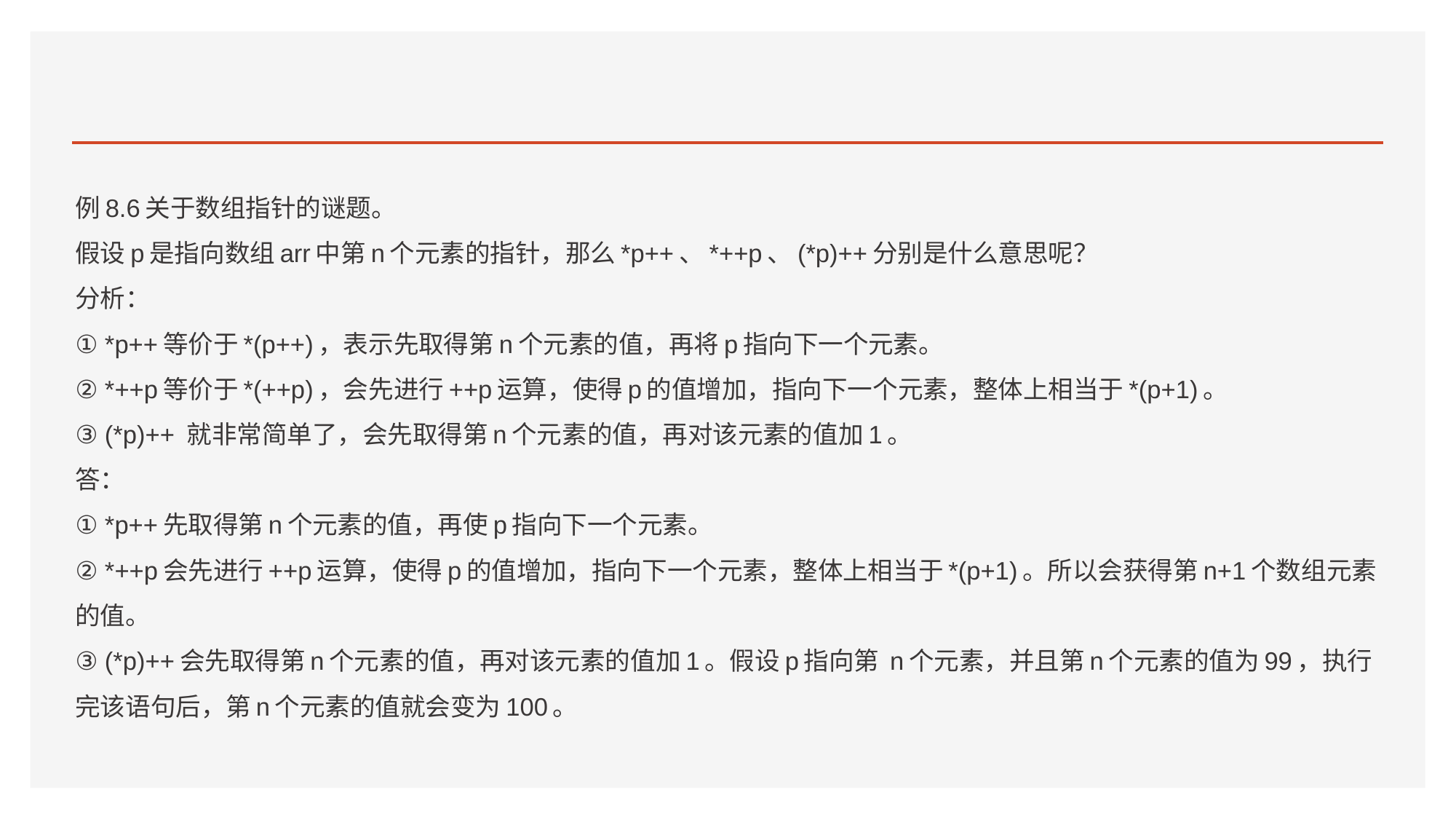

#
例8.6关于数组指针的谜题。
假设p是指向数组arr中第n个元素的指针，那么*p++、*++p、(*p)++分别是什么意思呢？
分析：
① *p++等价于*(p++)，表示先取得第n个元素的值，再将p指向下一个元素。
② *++p等价于*(++p)，会先进行++p运算，使得p的值增加，指向下一个元素，整体上相当于*(p+1)。
③ (*p)++ 就非常简单了，会先取得第n个元素的值，再对该元素的值加1。
答：
① *p++先取得第n个元素的值，再使p指向下一个元素。
② *++p会先进行++p运算，使得p的值增加，指向下一个元素，整体上相当于*(p+1)。所以会获得第n+1个数组元素的值。
③ (*p)++会先取得第n个元素的值，再对该元素的值加1。假设p指向第 n个元素，并且第n个元素的值为99，执行完该语句后，第n个元素的值就会变为100。